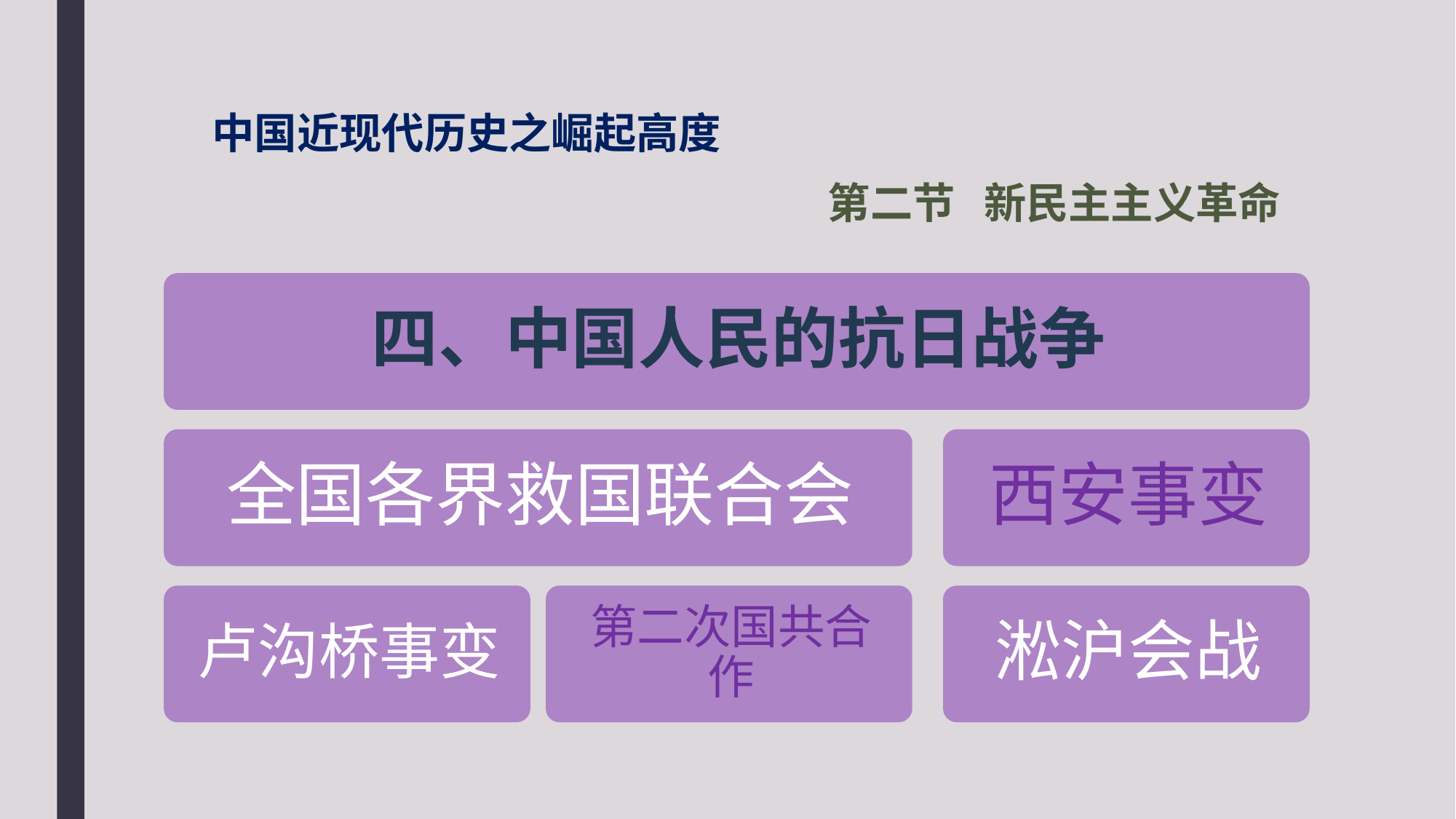

# 中国近现代历史之崛起高度
第二节   新民主主义革命
四、中国人民的抗日战争
全国各界救国联合会
卢沟桥事变
第二次国共合作
西安事变
淞沪会战